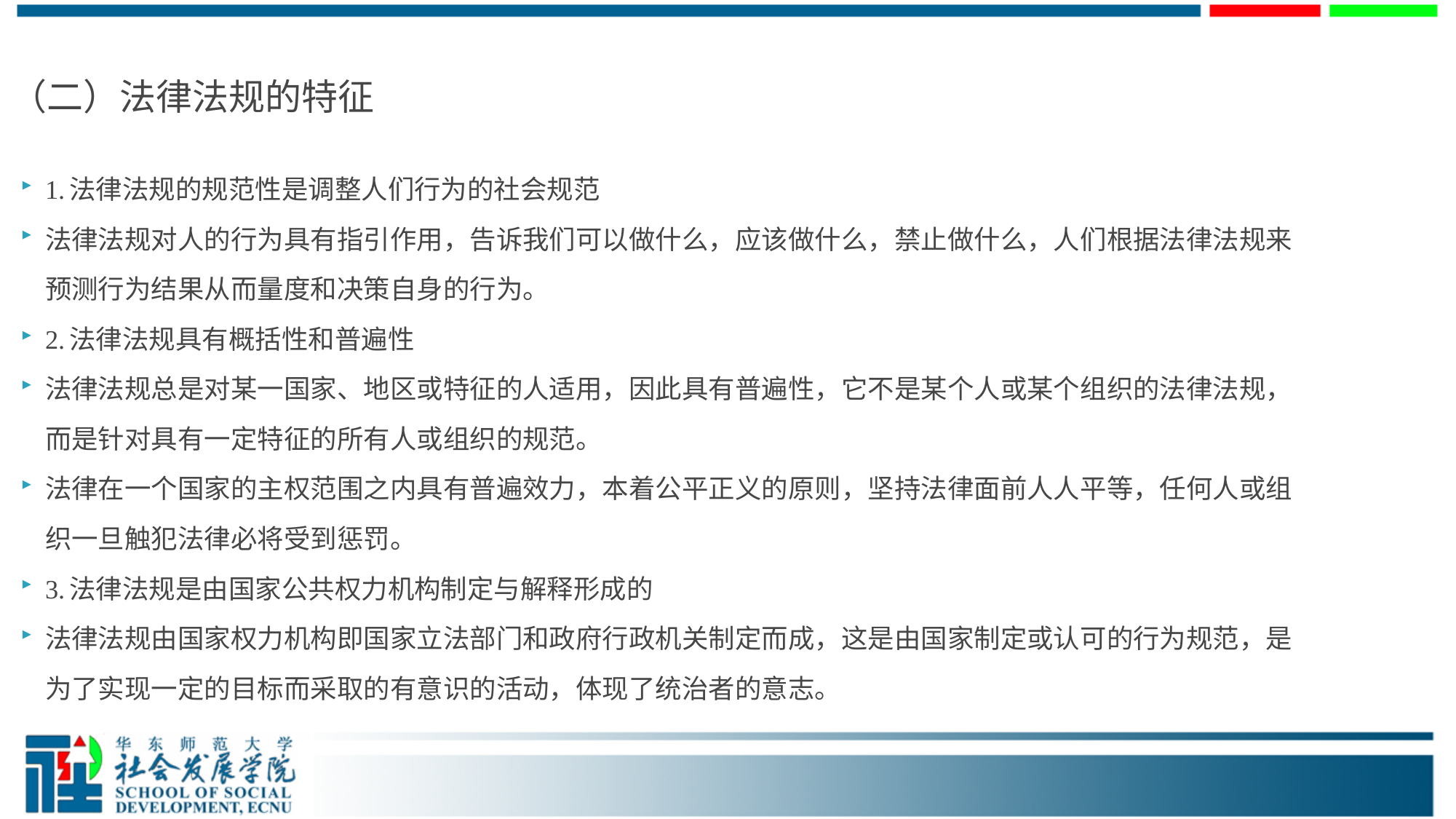

（二）法律法规的特征
1.法律法规的规范性是调整人们行为的社会规范
法律法规对人的行为具有指引作用，告诉我们可以做什么，应该做什么，禁止做什么，人们根据法律法规来预测行为结果从而量度和决策自身的行为。
2.法律法规具有概括性和普遍性
法律法规总是对某一国家、地区或特征的人适用，因此具有普遍性，它不是某个人或某个组织的法律法规，而是针对具有一定特征的所有人或组织的规范。
法律在一个国家的主权范围之内具有普遍效力，本着公平正义的原则，坚持法律面前人人平等，任何人或组织一旦触犯法律必将受到惩罚。
3.法律法规是由国家公共权力机构制定与解释形成的
法律法规由国家权力机构即国家立法部门和政府行政机关制定而成，这是由国家制定或认可的行为规范，是为了实现一定的目标而采取的有意识的活动，体现了统治者的意志。